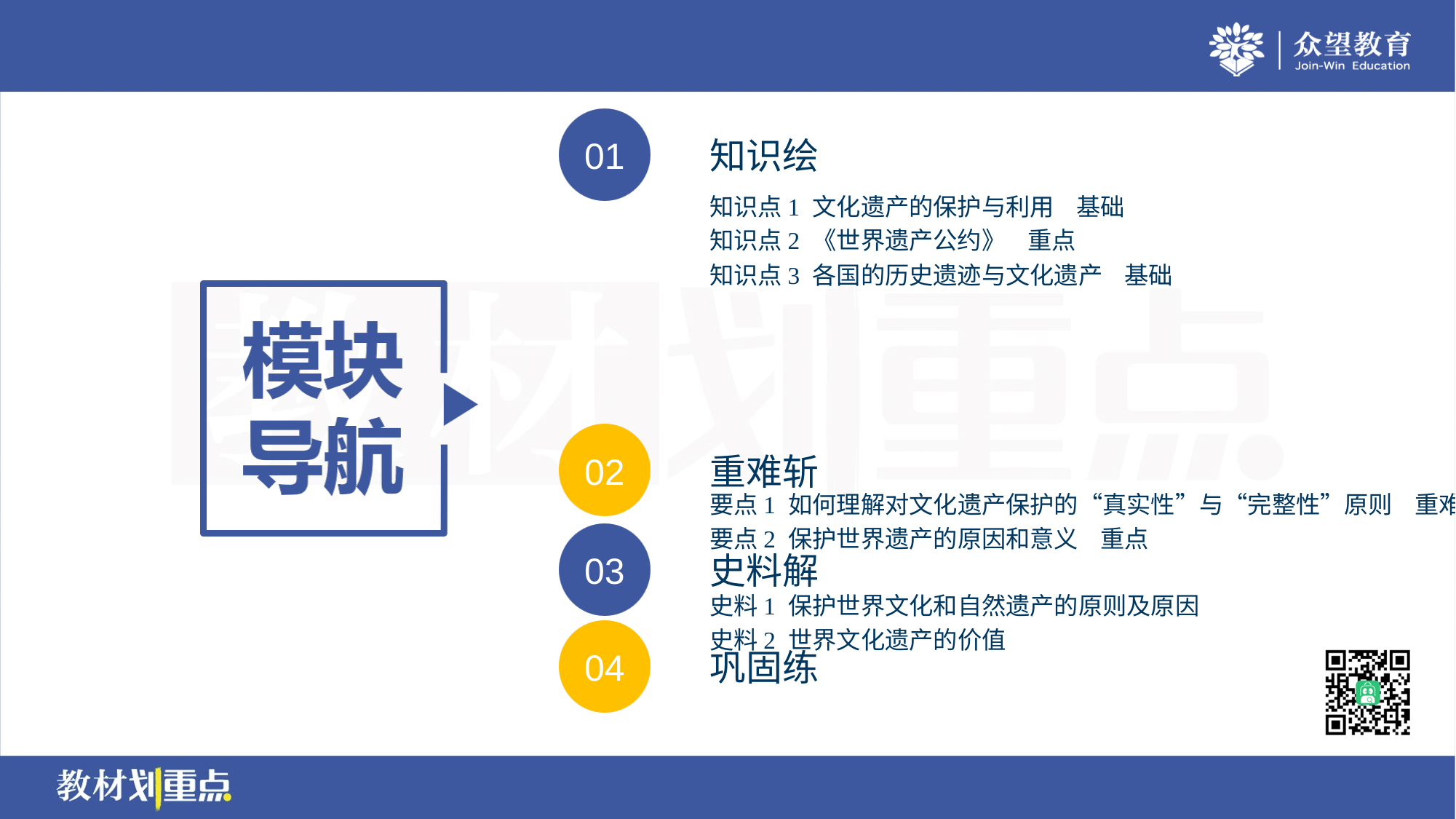

知识点1 文化遗产的保护与利用    基础
知识点2 《世界遗产公约》    重点
知识点3 各国的历史遗迹与文化遗产    基础
要点1 如何理解对文化遗产保护的“真实性”与“完整性”原则    重难点
要点2 保护世界遗产的原因和意义    重点
史料1 保护世界文化和自然遗产的原则及原因
史料2 世界文化遗产的价值